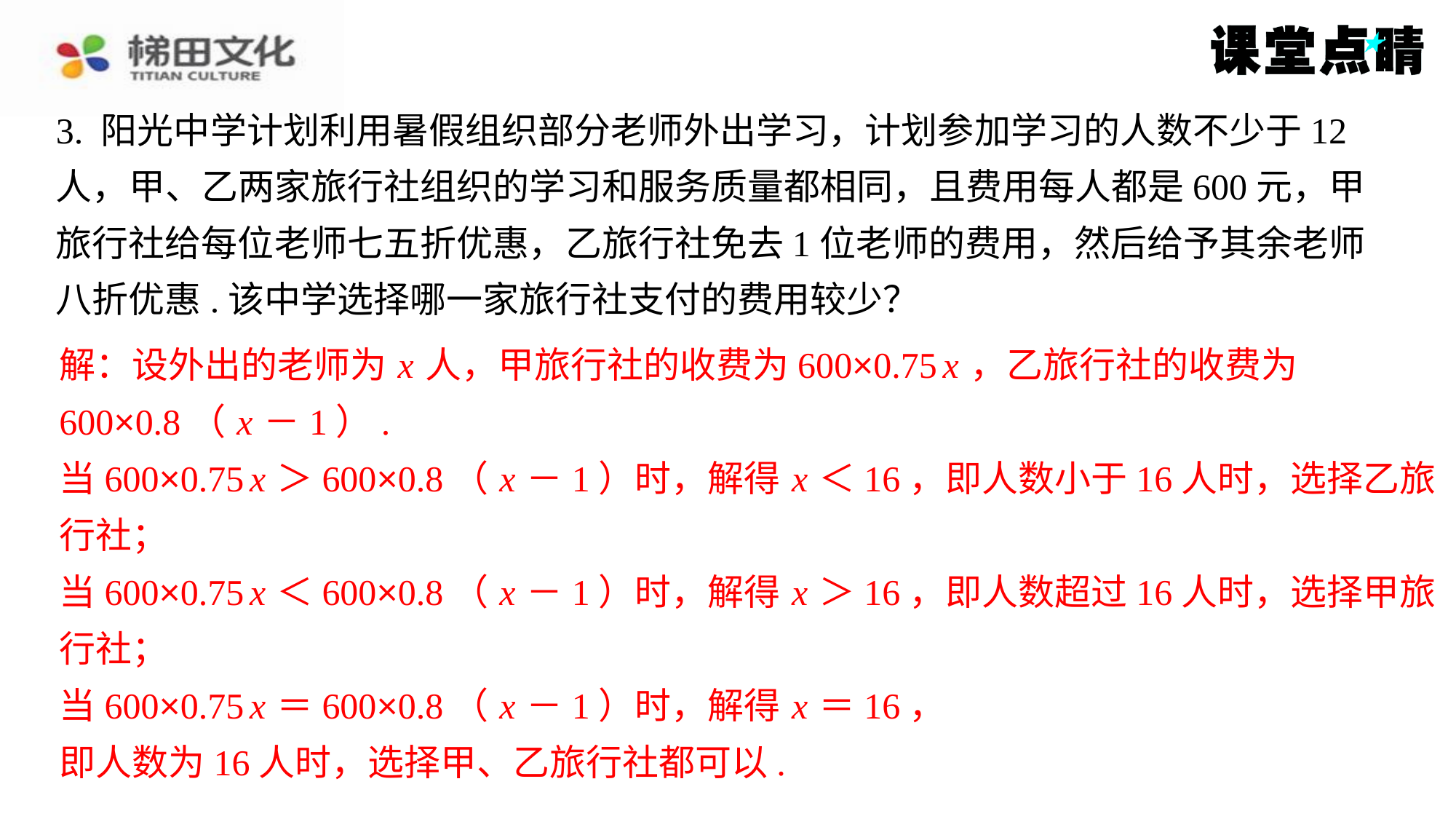

3. 阳光中学计划利用暑假组织部分老师外出学习，计划参加学习的人数不少于12
人，甲、乙两家旅行社组织的学习和服务质量都相同，且费用每人都是600元，甲
旅行社给每位老师七五折优惠，乙旅行社免去1位老师的费用，然后给予其余老师
八折优惠.该中学选择哪一家旅行社支付的费用较少？
解：设外出的老师为 x 人，甲旅行社的收费为600×0.75 x ，乙旅行社的收费为
解：设外出的老师为 x 人，甲旅行社的收费为600×0.75 x ，乙旅行社的收费为
600×0.8（ x －1）.
当600×0.75 x ＞600×0.8（ x －1）时，解得 x ＜16，即人数小于16人时，选择乙旅
行社；
当600×0.75 x ＜600×0.8（ x －1）时，解得 x ＞16，即人数超过16人时，选择甲旅
行社；
当600×0.75 x ＝600×0.8（ x －1）时，解得 x ＝16，
即人数为16人时，选择甲、乙旅行社都可以.
600×0.8（ x －1）.
当600×0.75 x ＞600×0.8（ x －1）时，解得 x ＜16，即人数小于16人时，选择乙旅
行社；
当600×0.75 x ＜600×0.8（ x －1）时，解得 x ＞16，即人数超过16人时，选择甲旅
行社；
当600×0.75 x ＝600×0.8（ x －1）时，解得 x ＝16，
即人数为16人时，选择甲、乙旅行社都可以.